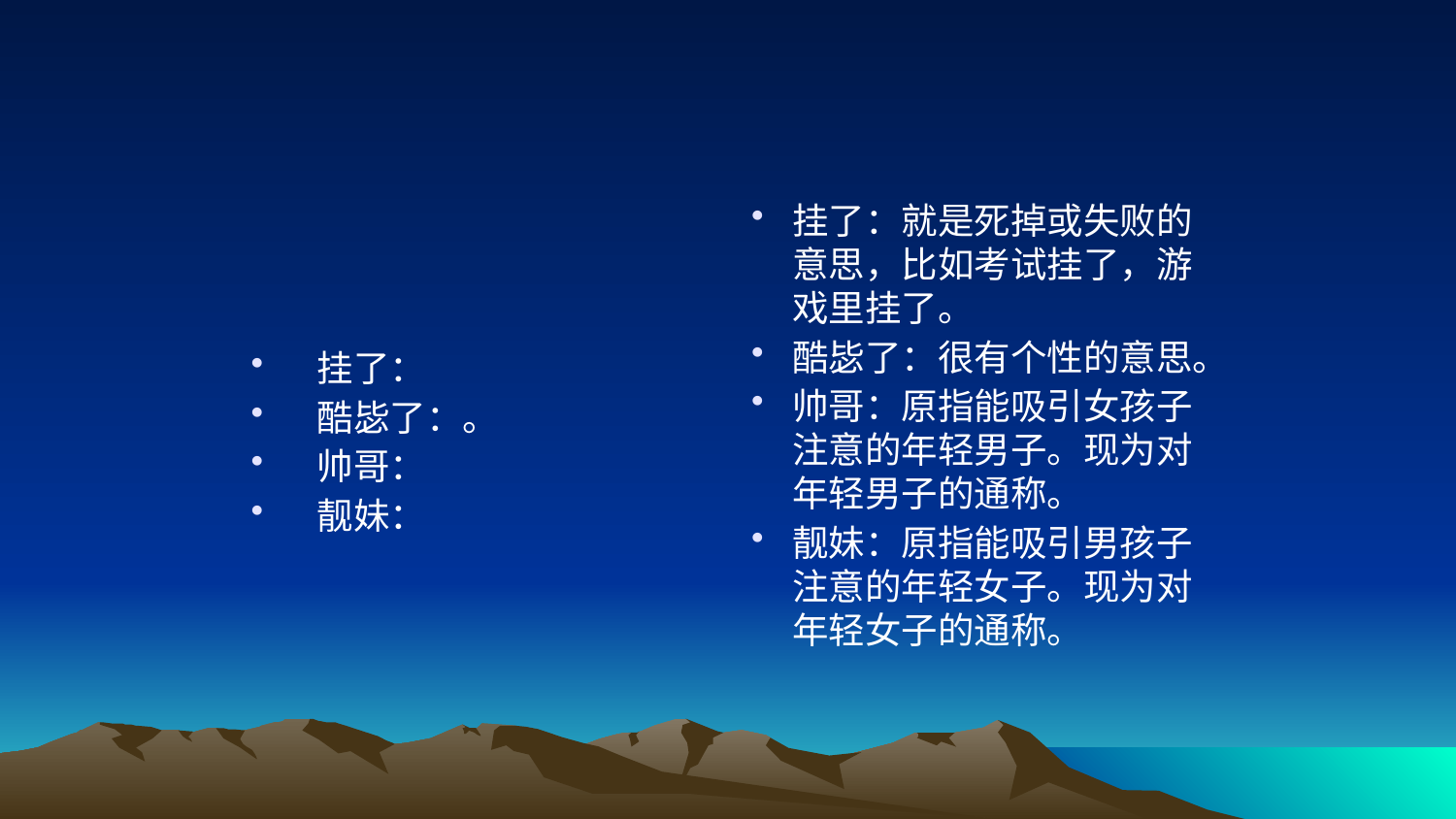

#

  挂了：
  酷毖了：。
  帅哥：
  靓妹：
挂了：就是死掉或失败的意思，比如考试挂了，游戏里挂了。
酷毖了：很有个性的意思。
帅哥：原指能吸引女孩子注意的年轻男子。现为对年轻男子的通称。
靓妹：原指能吸引男孩子注意的年轻女子。现为对年轻女子的通称。